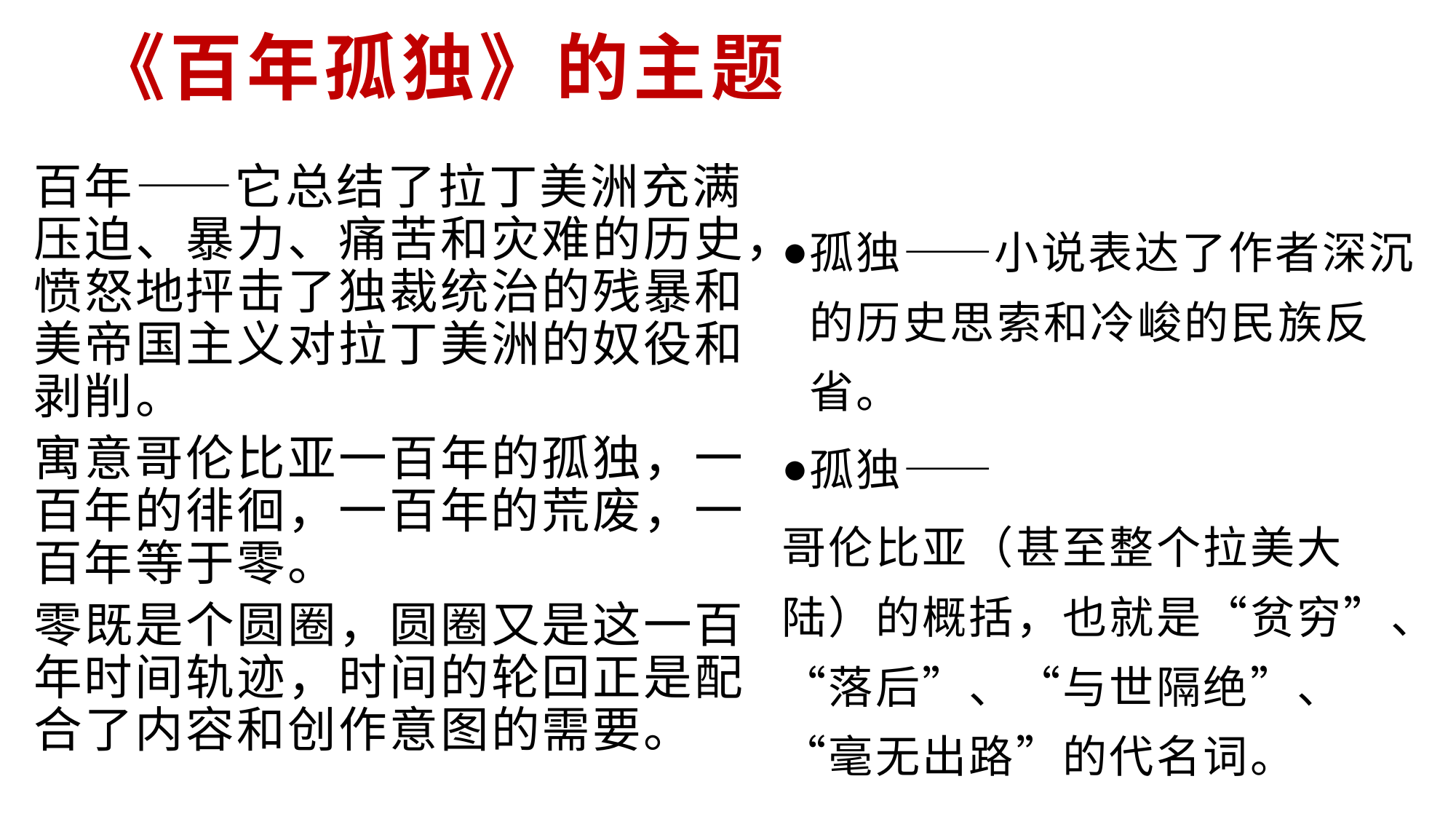

# 《百年孤独》的主题

百年——它总结了拉丁美洲充满压迫、暴力、痛苦和灾难的历史，愤怒地抨击了独裁统治的残暴和美帝国主义对拉丁美洲的奴役和剥削。
寓意哥伦比亚一百年的孤独，一百年的徘徊，一百年的荒废，一百年等于零。
零既是个圆圈，圆圈又是这一百年时间轨迹，时间的轮回正是配合了内容和创作意图的需要。
孤独——小说表达了作者深沉的历史思索和冷峻的民族反省。
孤独——
哥伦比亚（甚至整个拉美大陆）的概括，也就是“贫穷”、“落后”、“与世隔绝”、“毫无出路”的代名词。